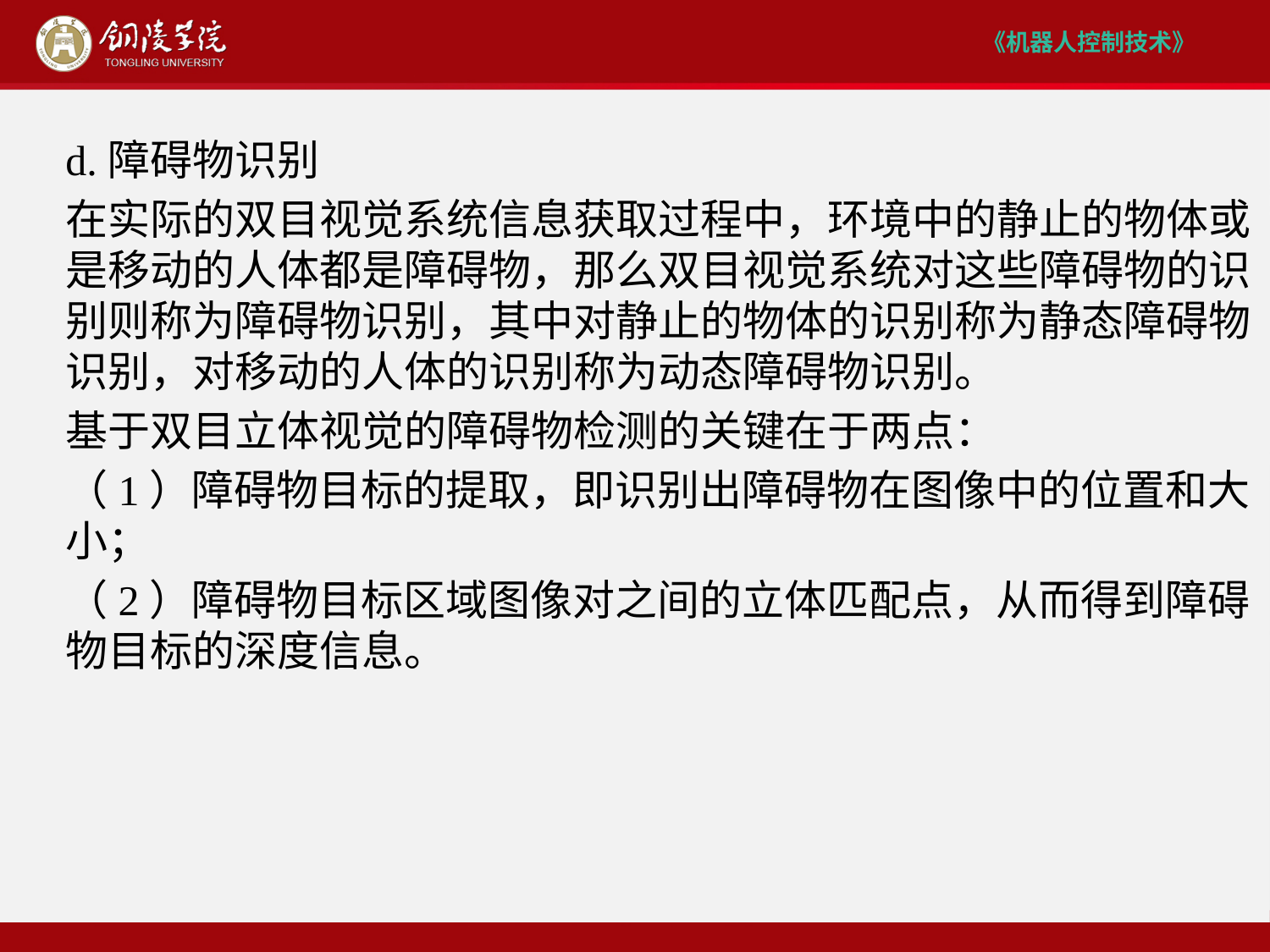

d.障碍物识别
在实际的双目视觉系统信息获取过程中，环境中的静止的物体或是移动的人体都是障碍物，那么双目视觉系统对这些障碍物的识别则称为障碍物识别，其中对静止的物体的识别称为静态障碍物识别，对移动的人体的识别称为动态障碍物识别。
基于双目立体视觉的障碍物检测的关键在于两点：
（1）障碍物目标的提取，即识别出障碍物在图像中的位置和大小；
（2）障碍物目标区域图像对之间的立体匹配点，从而得到障碍物目标的深度信息。